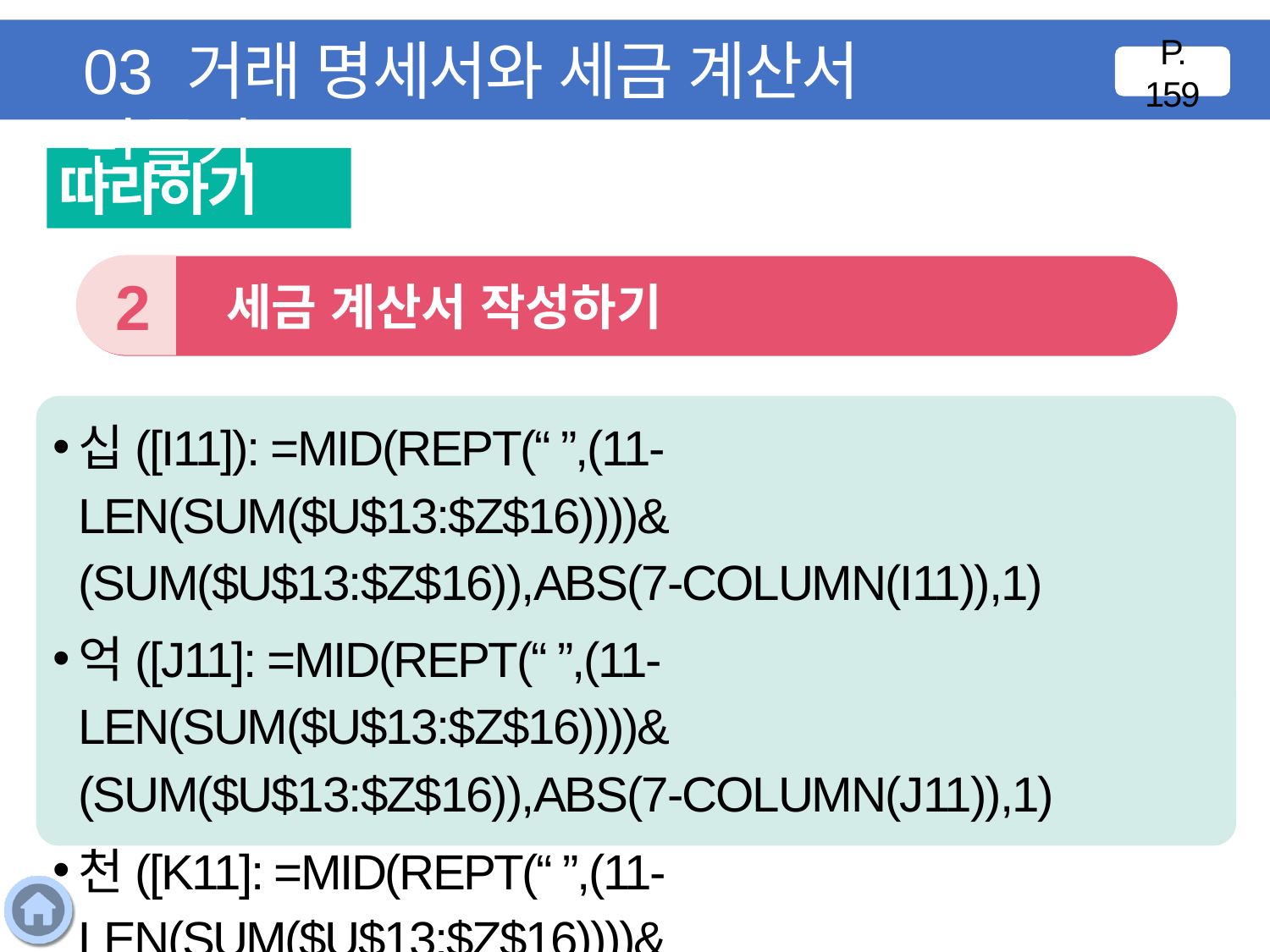

03 거래 명세서와 세금 계산서 만들기
P. 159
따라하기
2
        세금 계산서 작성하기
십([I11]): =MID(REPT(“ ”,(11-LEN(SUM($U$13:$Z$16))))&
(SUM($U$13:$Z$16)),ABS(7-COLUMN(I11)),1)
억([J11]: =MID(REPT(“ ”,(11-LEN(SUM($U$13:$Z$16))))&
(SUM($U$13:$Z$16)),ABS(7-COLUMN(J11)),1)
천([K11]: =MID(REPT(“ ”,(11-LEN(SUM($U$13:$Z$16))))&
(SUM($U$13:$Z$16)),ABS(7-COLUMN(K11)),1)